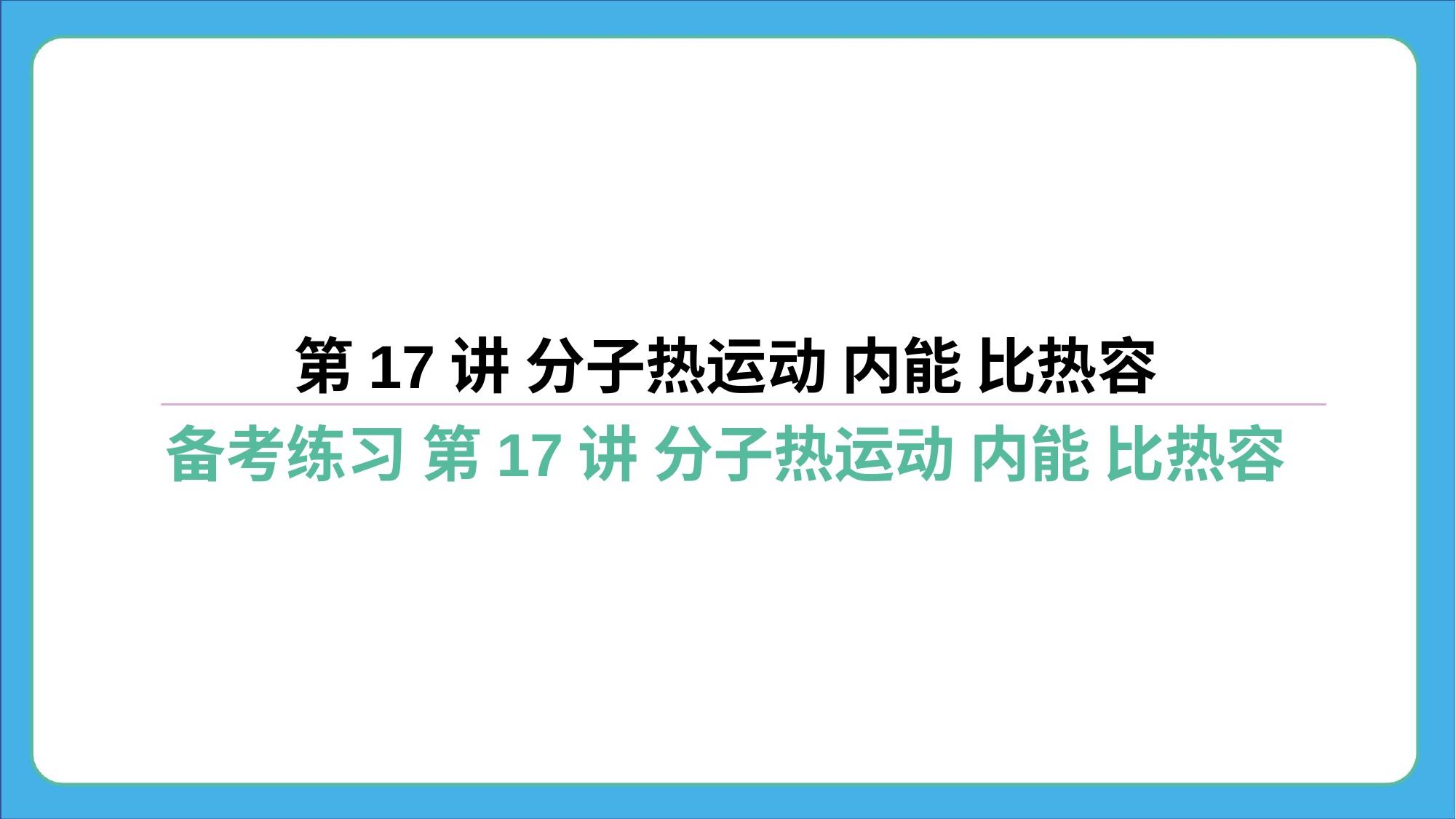

第17讲 分子热运动 内能 比热容
备考练习 第17讲 分子热运动 内能 比热容